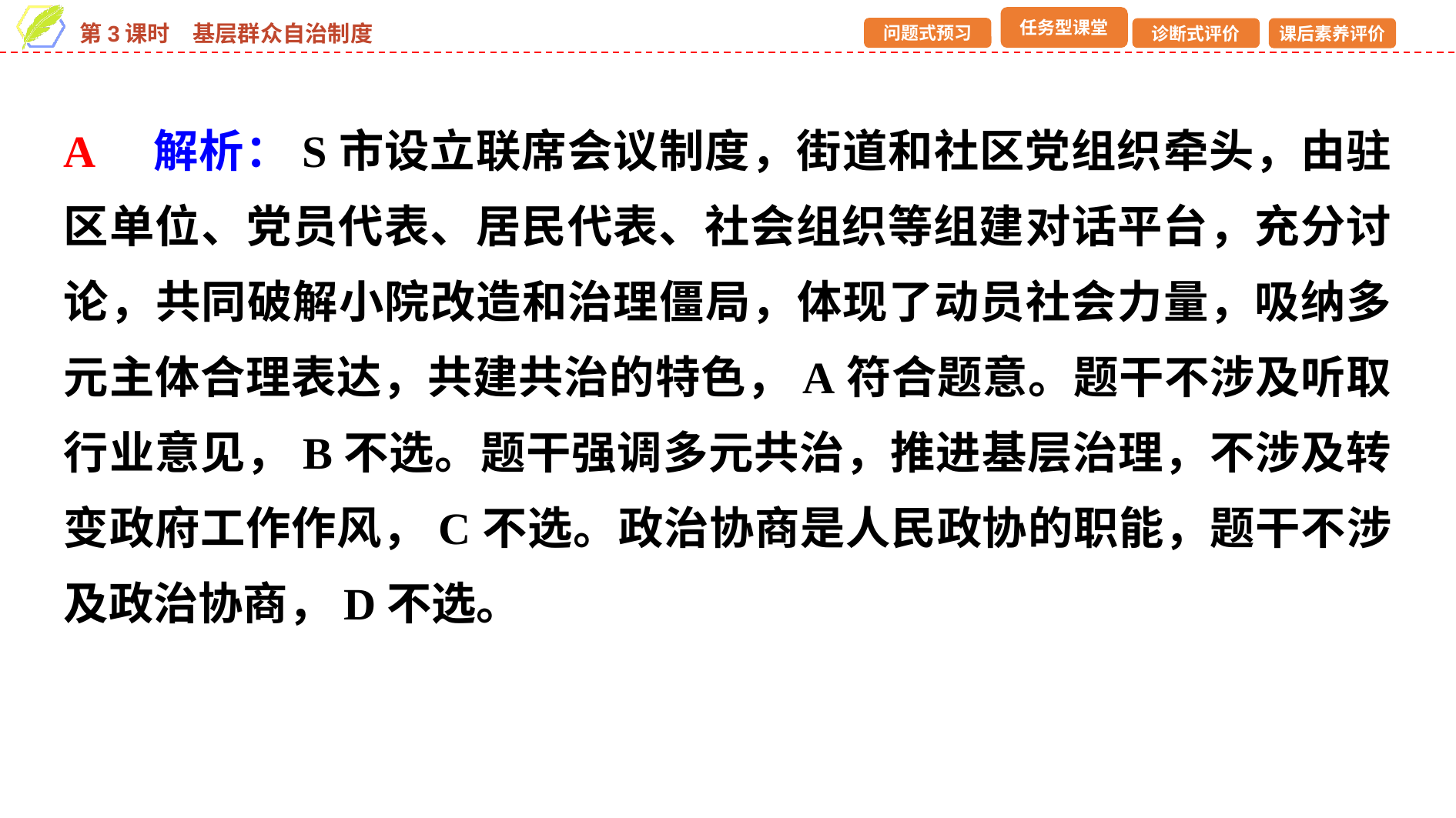

A　解析：S市设立联席会议制度，街道和社区党组织牵头，由驻区单位、党员代表、居民代表、社会组织等组建对话平台，充分讨论，共同破解小院改造和治理僵局，体现了动员社会力量，吸纳多元主体合理表达，共建共治的特色，A符合题意。题干不涉及听取行业意见，B不选。题干强调多元共治，推进基层治理，不涉及转变政府工作作风，C不选。政治协商是人民政协的职能，题干不涉及政治协商，D不选。